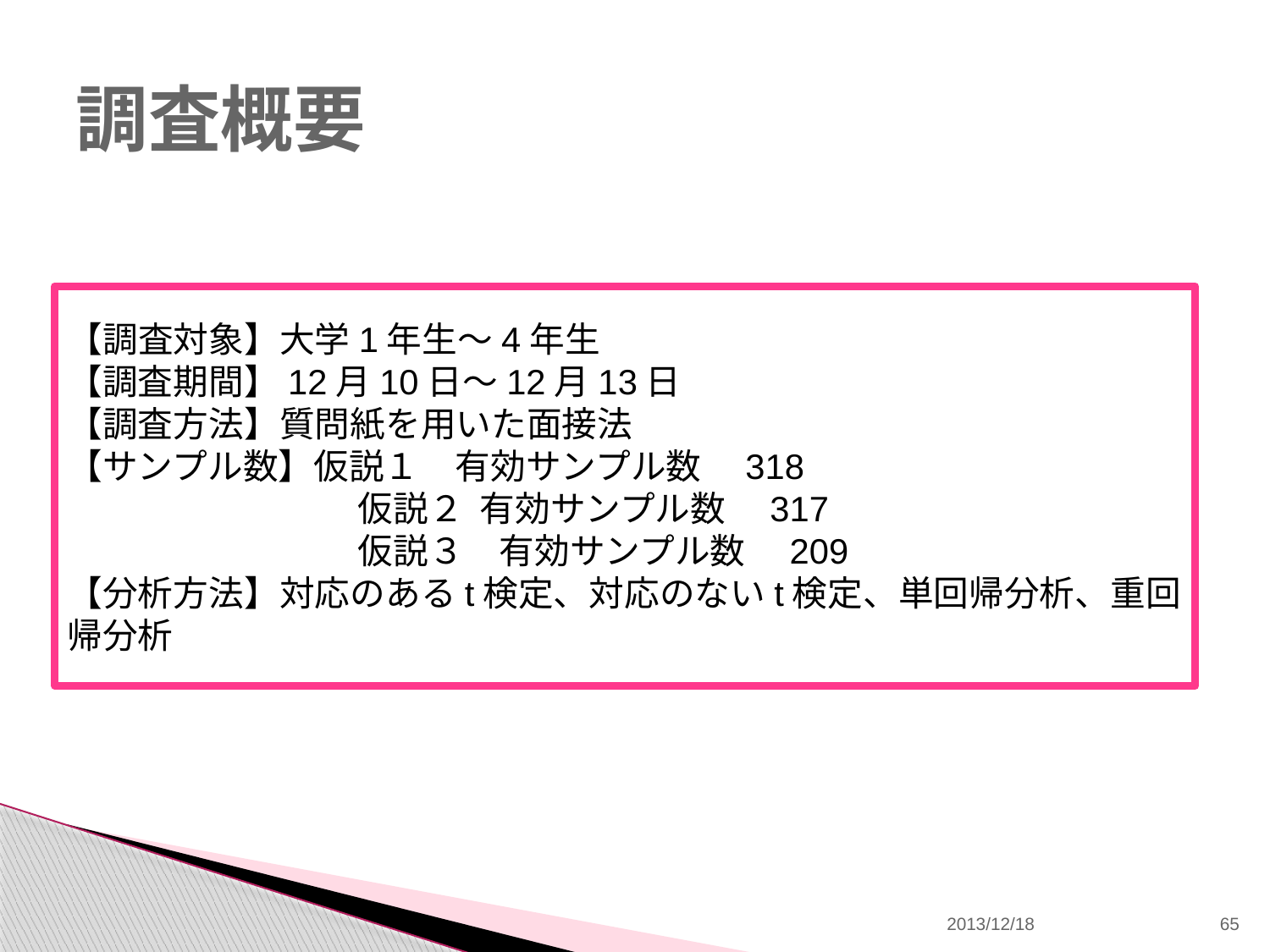

# 調査概要
【調査対象】大学1年生～4年生
【調査期間】12月10日～12月13日
【調査方法】質問紙を用いた面接法
【サンプル数】仮説１　有効サンプル数　318
　　　　　　　　 仮説２  有効サンプル数　317
　　　　　　　　 仮説３　有効サンプル数　209
【分析方法】対応のあるt検定、対応のないt検定、単回帰分析、重回帰分析
2013/12/18
65